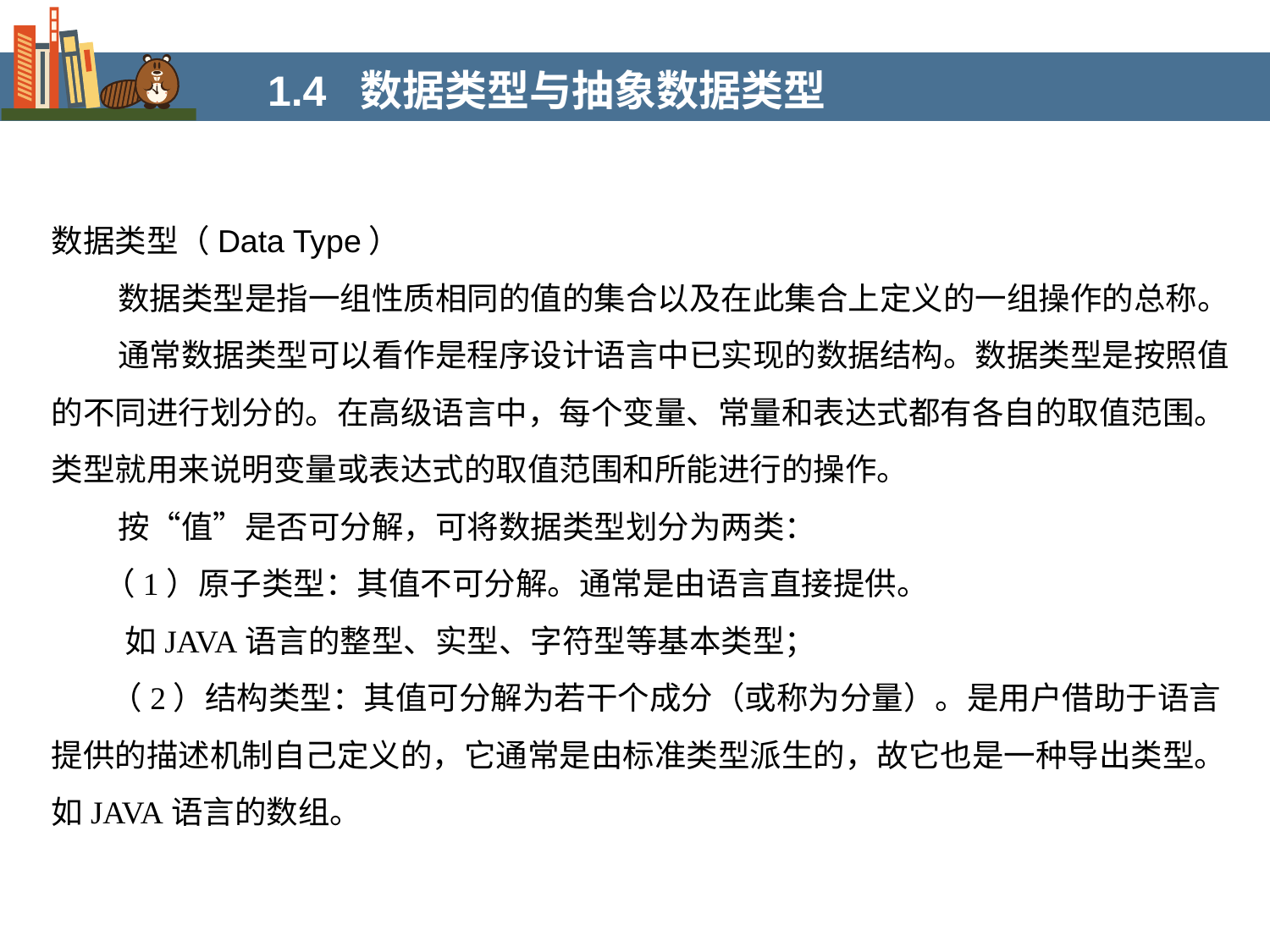

1.4  数据类型与抽象数据类型
数据类型（Data Type）
   数据类型是指一组性质相同的值的集合以及在此集合上定义的一组操作的总称。
   通常数据类型可以看作是程序设计语言中已实现的数据结构。数据类型是按照值的不同进行划分的。在高级语言中，每个变量、常量和表达式都有各自的取值范围。类型就用来说明变量或表达式的取值范围和所能进行的操作。
   按“值”是否可分解，可将数据类型划分为两类：
 （1）原子类型：其值不可分解。通常是由语言直接提供。
    如JAVA语言的整型、实型、字符型等基本类型；
  （2）结构类型：其值可分解为若干个成分（或称为分量）。是用户借助于语言提供的描述机制自己定义的，它通常是由标准类型派生的，故它也是一种导出类型。如JAVA语言的数组。